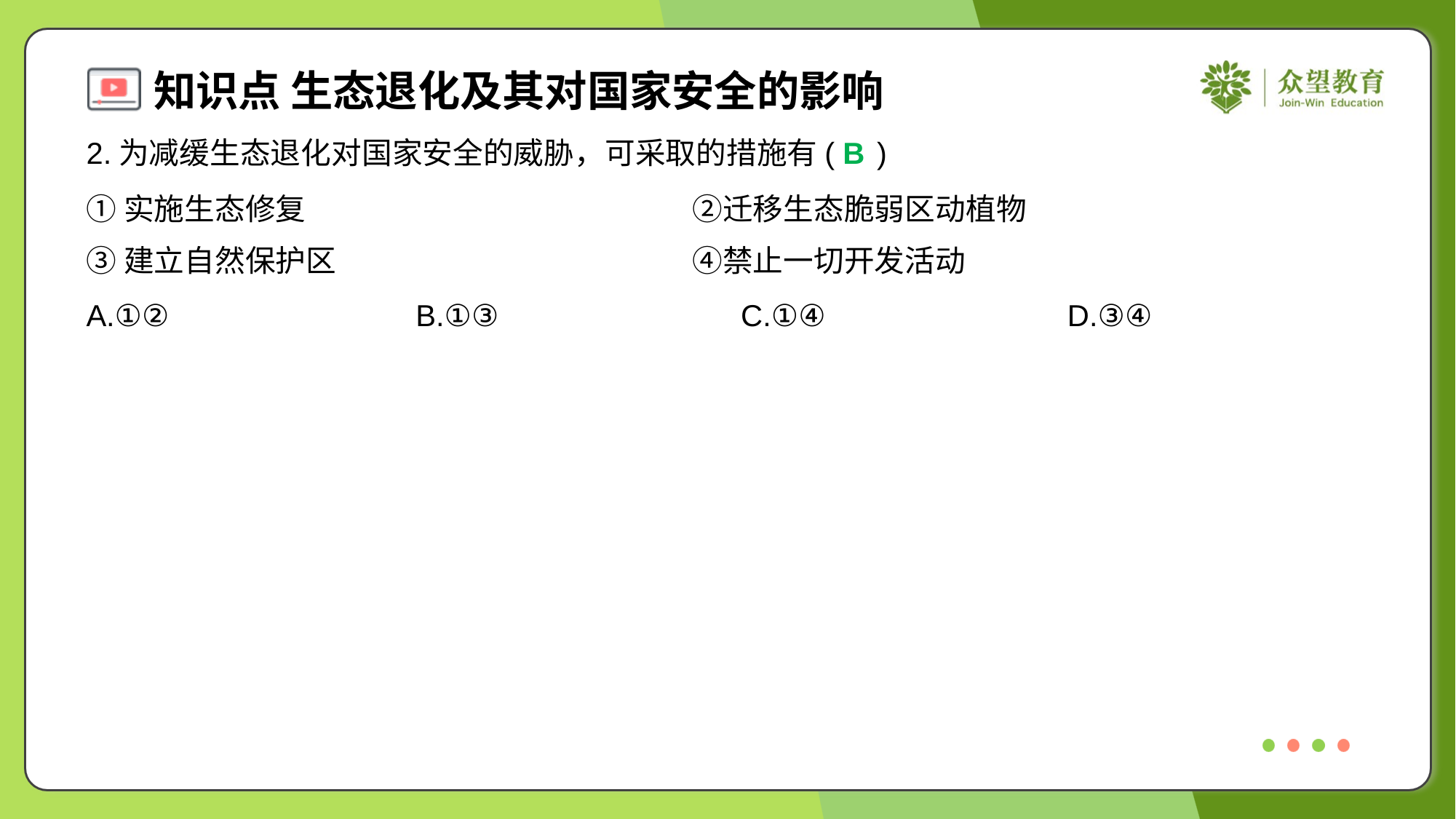

2.为减缓生态退化对国家安全的威胁，可采取的措施有(     )
B
①实施生态修复	②迁移生态脆弱区动植物
③建立自然保护区	④禁止一切开发活动
A.①②	B.①③	C.①④	D.③④